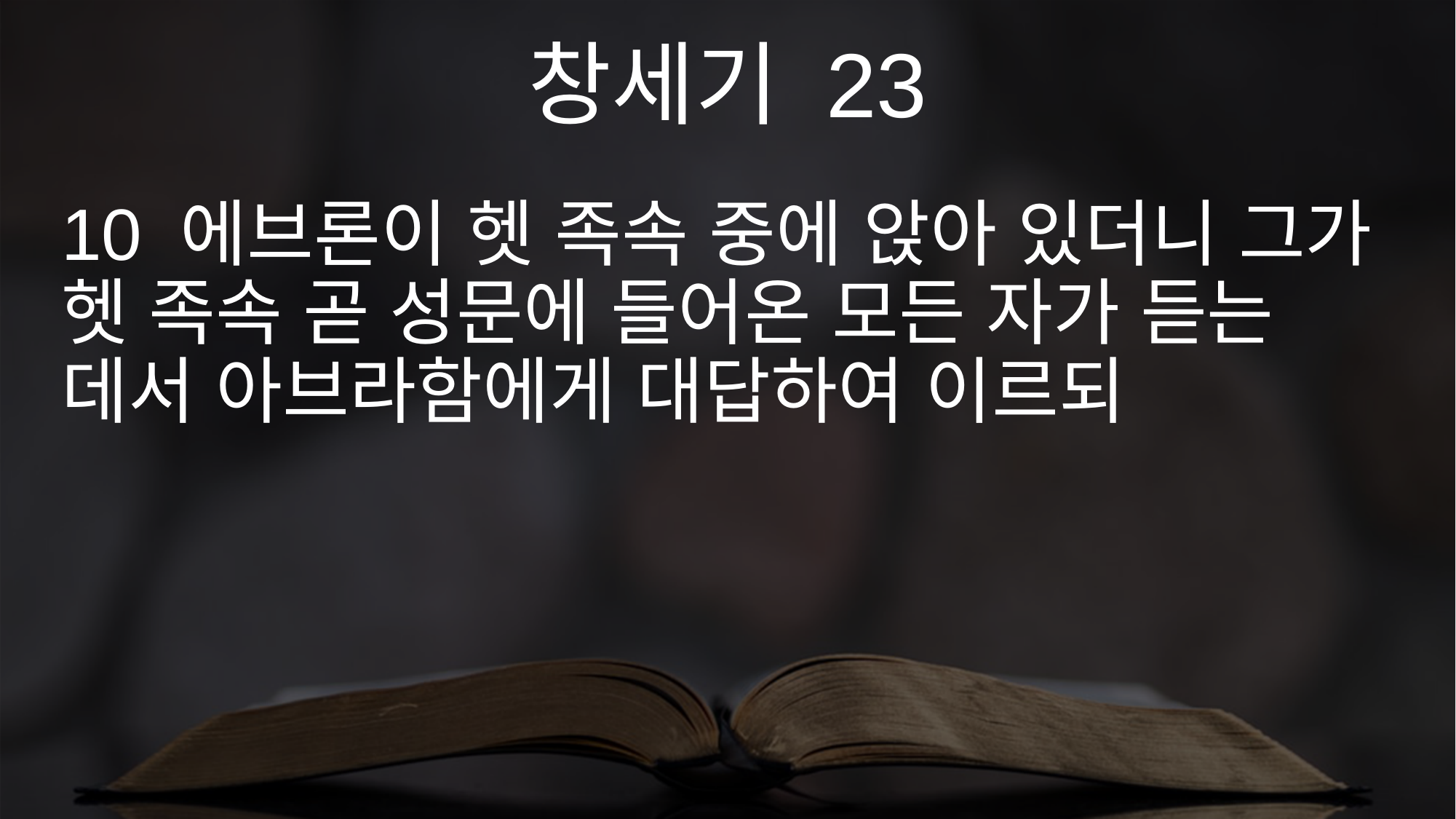

창세기 23
10 에브론이 헷 족속 중에 앉아 있더니 그가 헷 족속 곧 성문에 들어온 모든 자가 듣는 데서 아브라함에게 대답하여 이르되